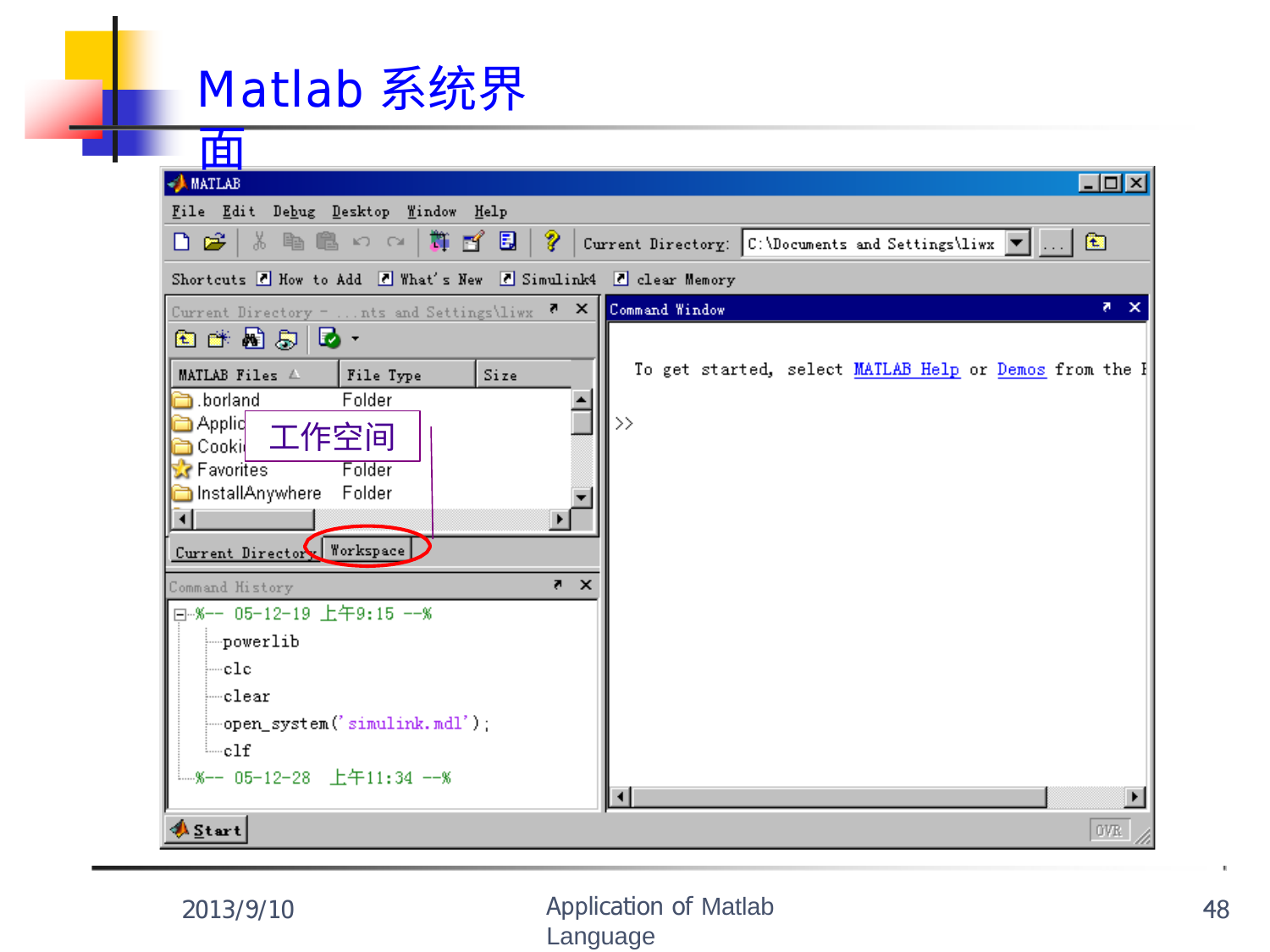

Matlab系统界面

工作空间

Application of Matlab Language
2013/9/10
48